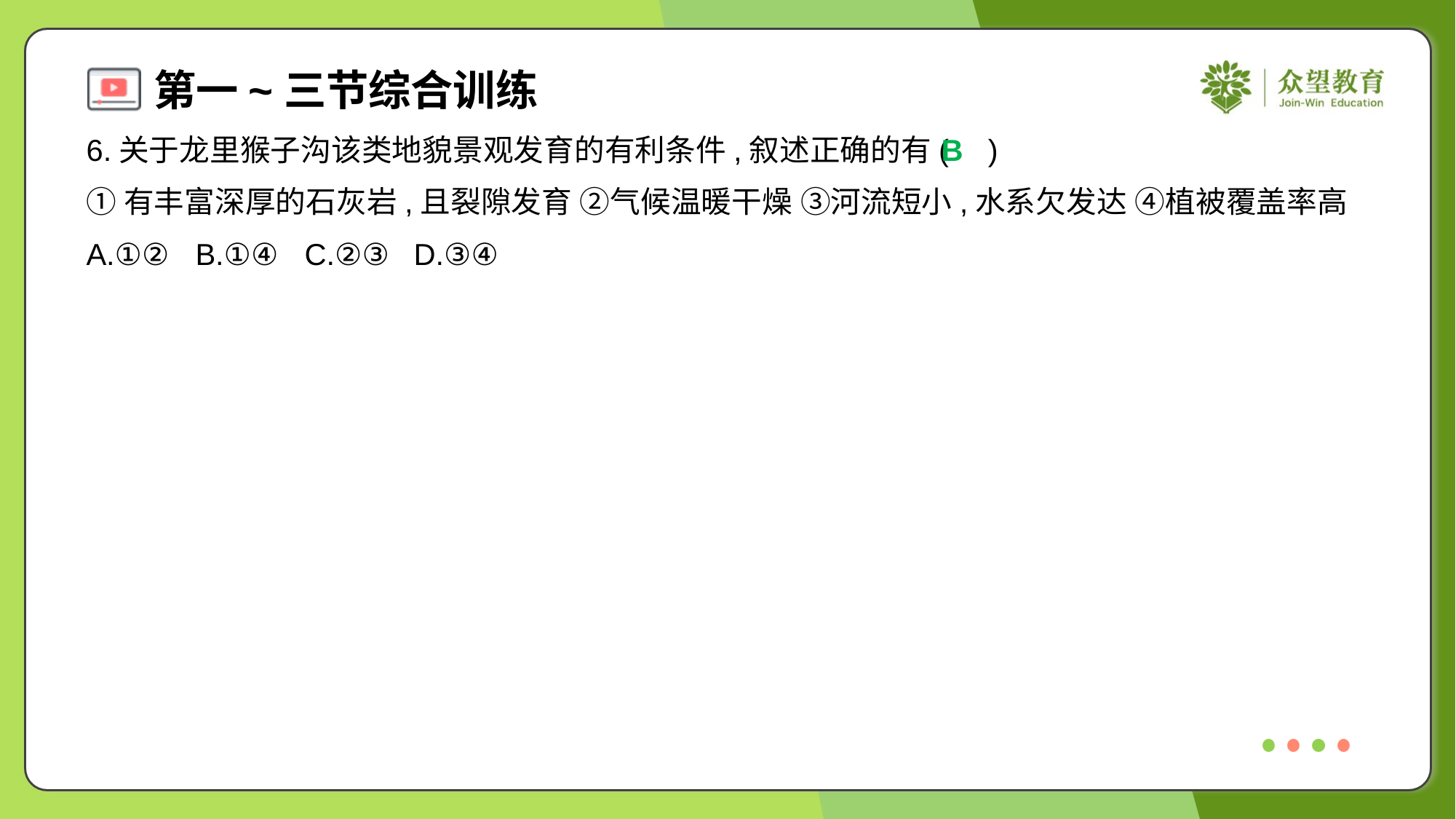

6.关于龙里猴子沟该类地貌景观发育的有利条件,叙述正确的有(     )
B
①有丰富深厚的石灰岩,且裂隙发育 ②气候温暖干燥 ③河流短小,水系欠发达 ④植被覆盖率高
A.①②	B.①④	C.②③	D.③④